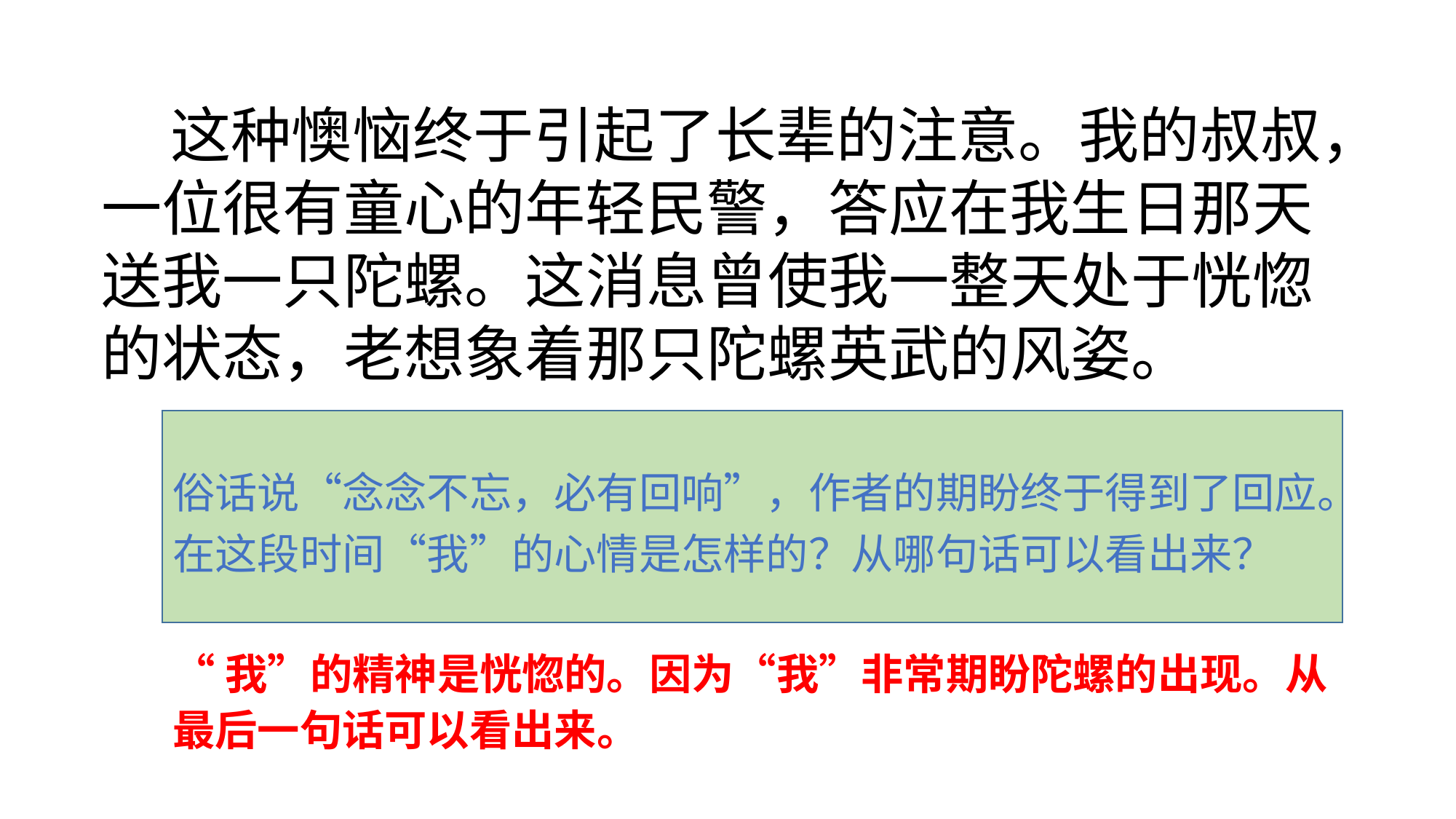

这种懊恼终于引起了长辈的注意。我的叔叔，一位很有童心的年轻民警，答应在我生日那天送我一只陀螺。这消息曾使我一整天处于恍惚的状态，老想象着那只陀螺英武的风姿。
俗话说“念念不忘，必有回响”，作者的期盼终于得到了回应。在这段时间“我”的心情是怎样的？从哪句话可以看出来？
“我”的精神是恍惚的。因为“我”非常期盼陀螺的出现。从最后一句话可以看出来。